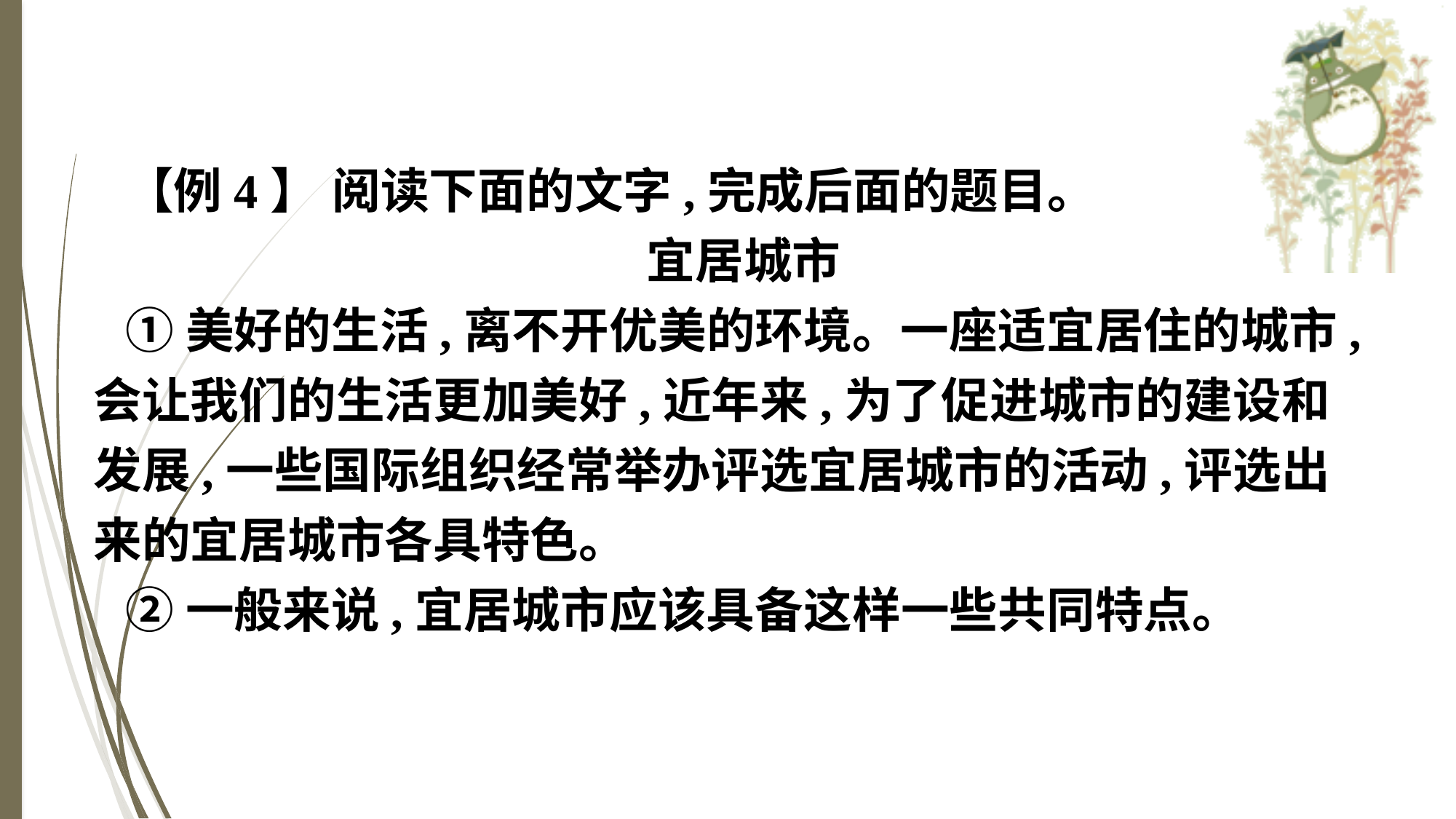

【例4】 阅读下面的文字,完成后面的题目。
宜居城市
①美好的生活,离不开优美的环境。一座适宜居住的城市,会让我们的生活更加美好,近年来,为了促进城市的建设和发展,一些国际组织经常举办评选宜居城市的活动,评选出来的宜居城市各具特色。
②一般来说,宜居城市应该具备这样一些共同特点。